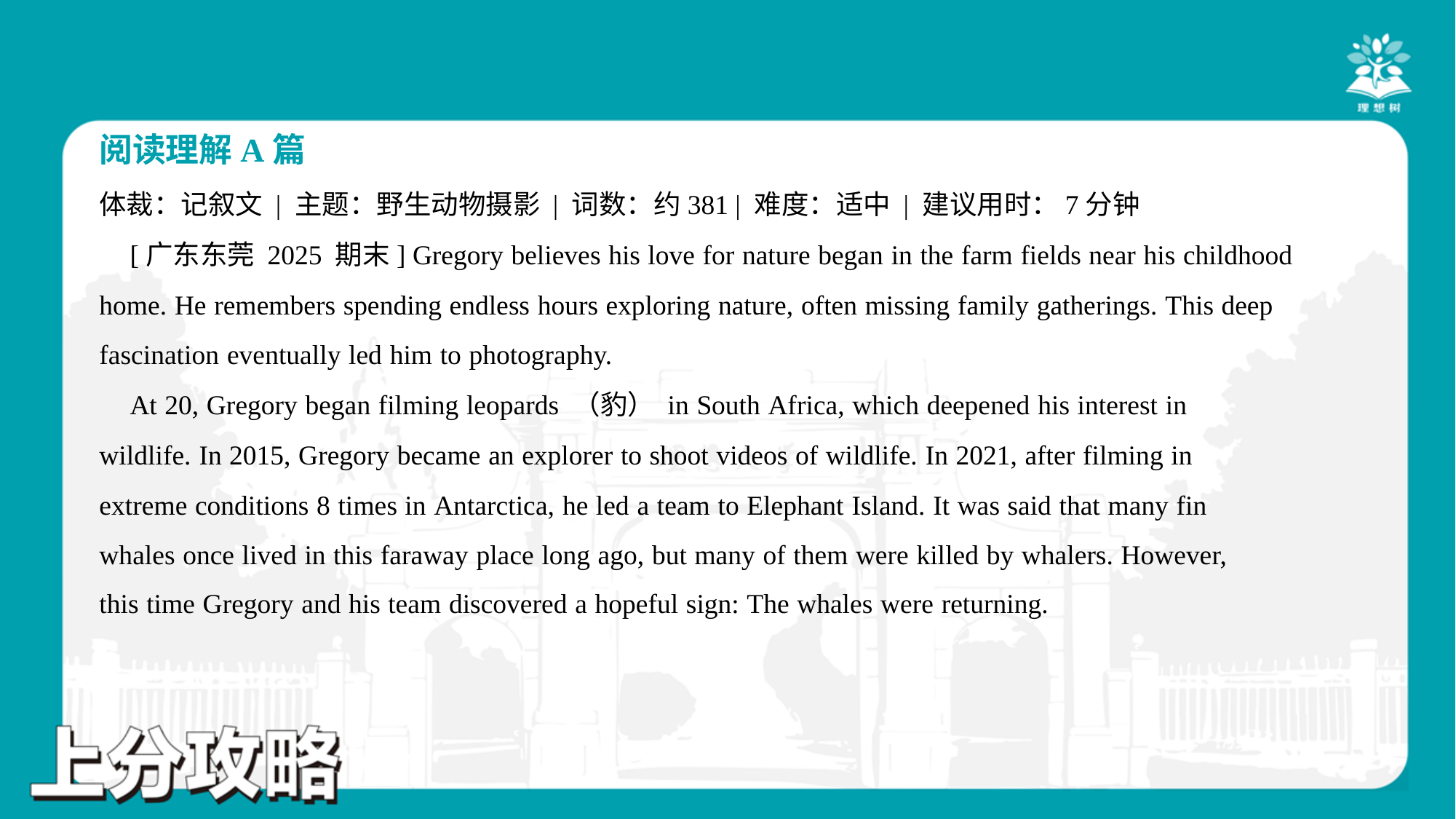

阅读理解A篇
体裁：记叙文 | 主题：野生动物摄影 | 词数：约381 | 难度：适中 | 建议用时：7分钟
    [广东东莞 2025 期末] Gregory believes his love for nature began in the farm fields near his childhood
home. He remembers spending endless hours exploring nature, often missing family gatherings. This deep
fascination eventually led him to photography.
    At 20, Gregory began filming leopards （豹） in South Africa, which deepened his interest in
wildlife. In 2015, Gregory became an explorer to shoot videos of wildlife. In 2021, after filming in
extreme conditions 8 times in Antarctica, he led a team to Elephant Island. It was said that many fin
whales once lived in this faraway place long ago, but many of them were killed by whalers. However,
this time Gregory and his team discovered a hopeful sign: The whales were returning.#3